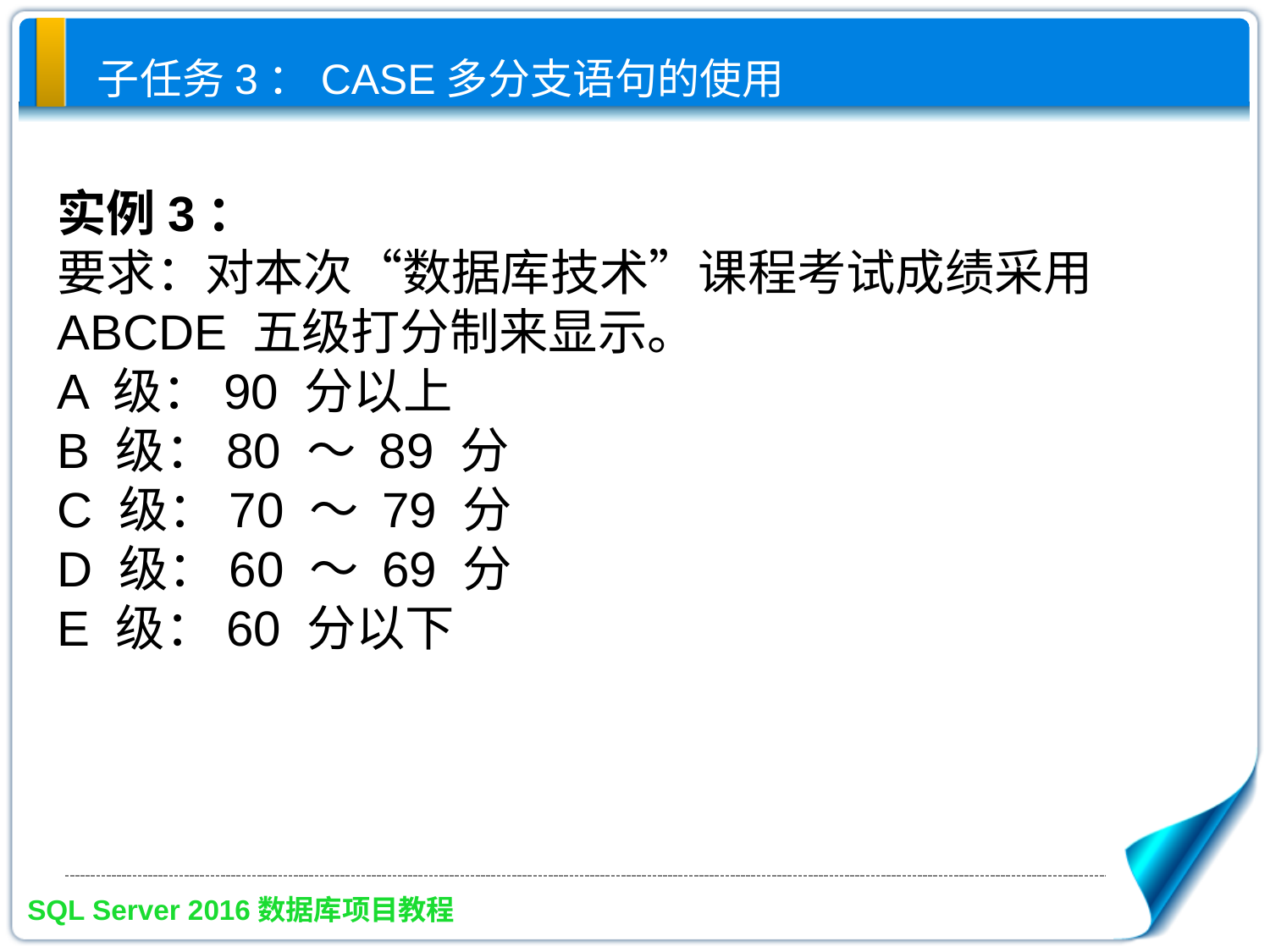

# 子任务3：CASE多分支语句的使用
实例3：
要求：对本次“数据库技术”课程考试成绩采用ABCDE 五级打分制来显示。
A 级：90 分以上
B 级：80 ～ 89 分
C 级：70 ～ 79 分
D 级：60 ～ 69 分
E 级：60 分以下